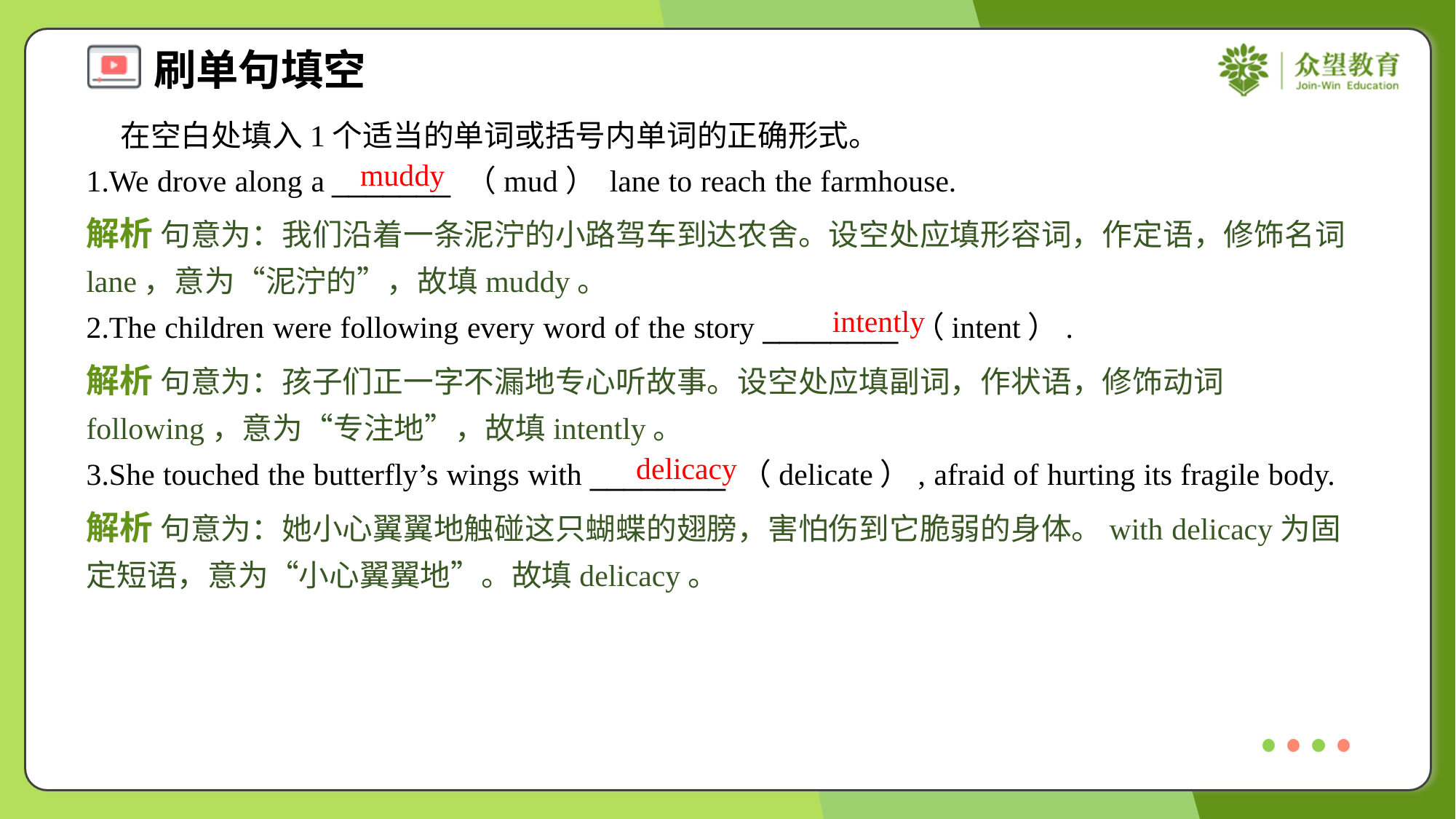

在空白处填入1个适当的单词或括号内单词的正确形式。
1.We drove along a _______ （mud） lane to reach the farmhouse.
muddy
解析 句意为：我们沿着一条泥泞的小路驾车到达农舍。设空处应填形容词，作定语，修饰名词lane，意为“泥泞的”，故填muddy。
intently
2.The children were following every word of the story ________ （intent）.
解析 句意为：孩子们正一字不漏地专心听故事。设空处应填副词，作状语，修饰动词following，意为“专注地”，故填intently。
delicacy
3.She touched the butterfly’s wings with ________ （delicate）, afraid of hurting its fragile body.
解析 句意为：她小心翼翼地触碰这只蝴蝶的翅膀，害怕伤到它脆弱的身体。with delicacy为固定短语，意为“小心翼翼地”。故填delicacy。